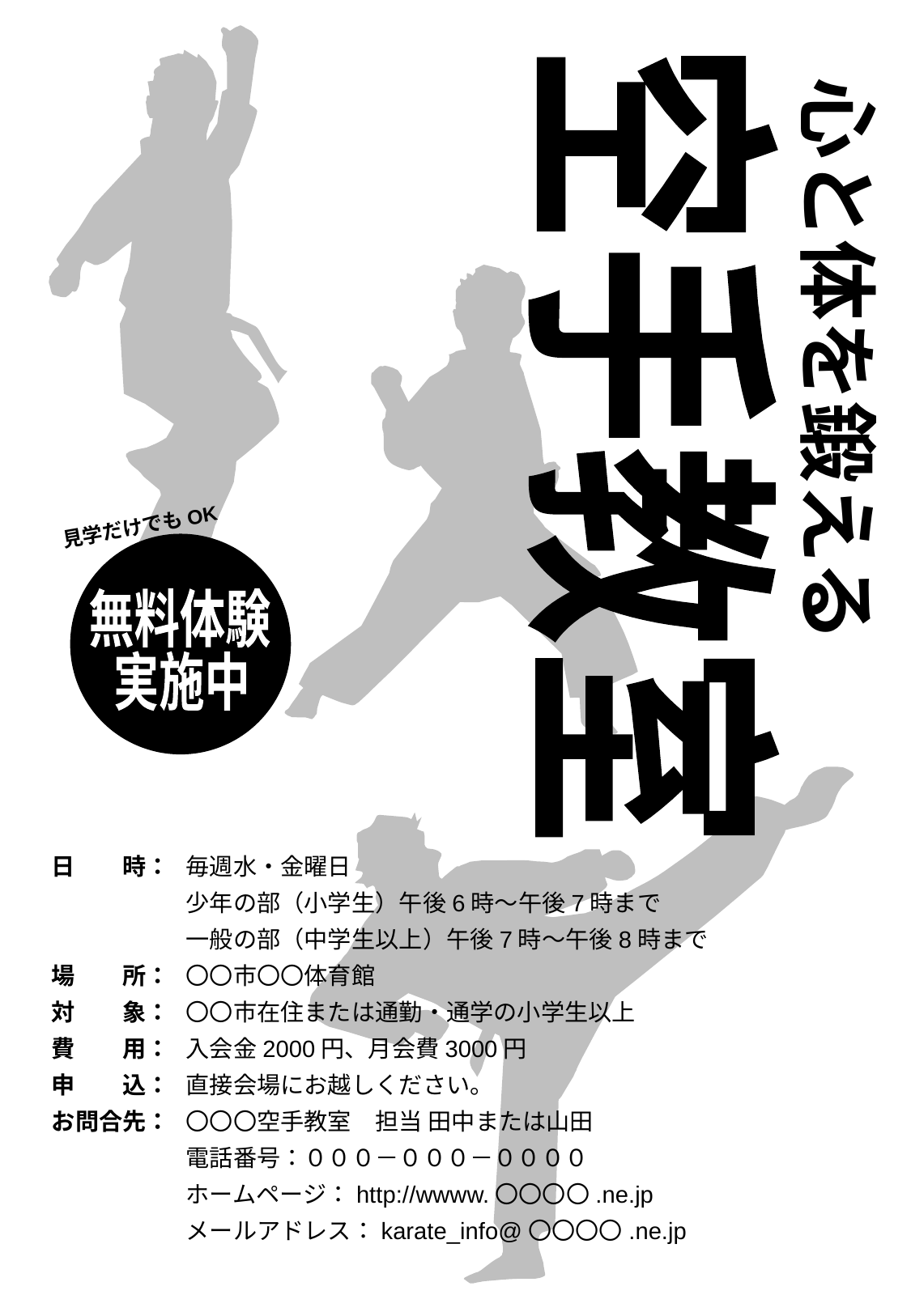

心と体を鍛える

空手教室
見学だけでもOK

無料体験
実施中

日　　時：

場　　所：
対　　象：
費　　用：
申　　込：
お問合先：
毎週水・金曜日
少年の部（小学生）午後6時～午後7時まで
一般の部（中学生以上）午後7時～午後8時まで
〇〇市〇〇体育館
〇〇市在住または通勤・通学の小学生以上
入会金2000円、月会費3000円
直接会場にお越しください。
〇〇〇空手教室　担当 田中または山田
電話番号：０００－０００－００００
ホームページ：http://wwww.〇〇〇〇.ne.jp
メールアドレス：karate_info@〇〇〇〇.ne.jp